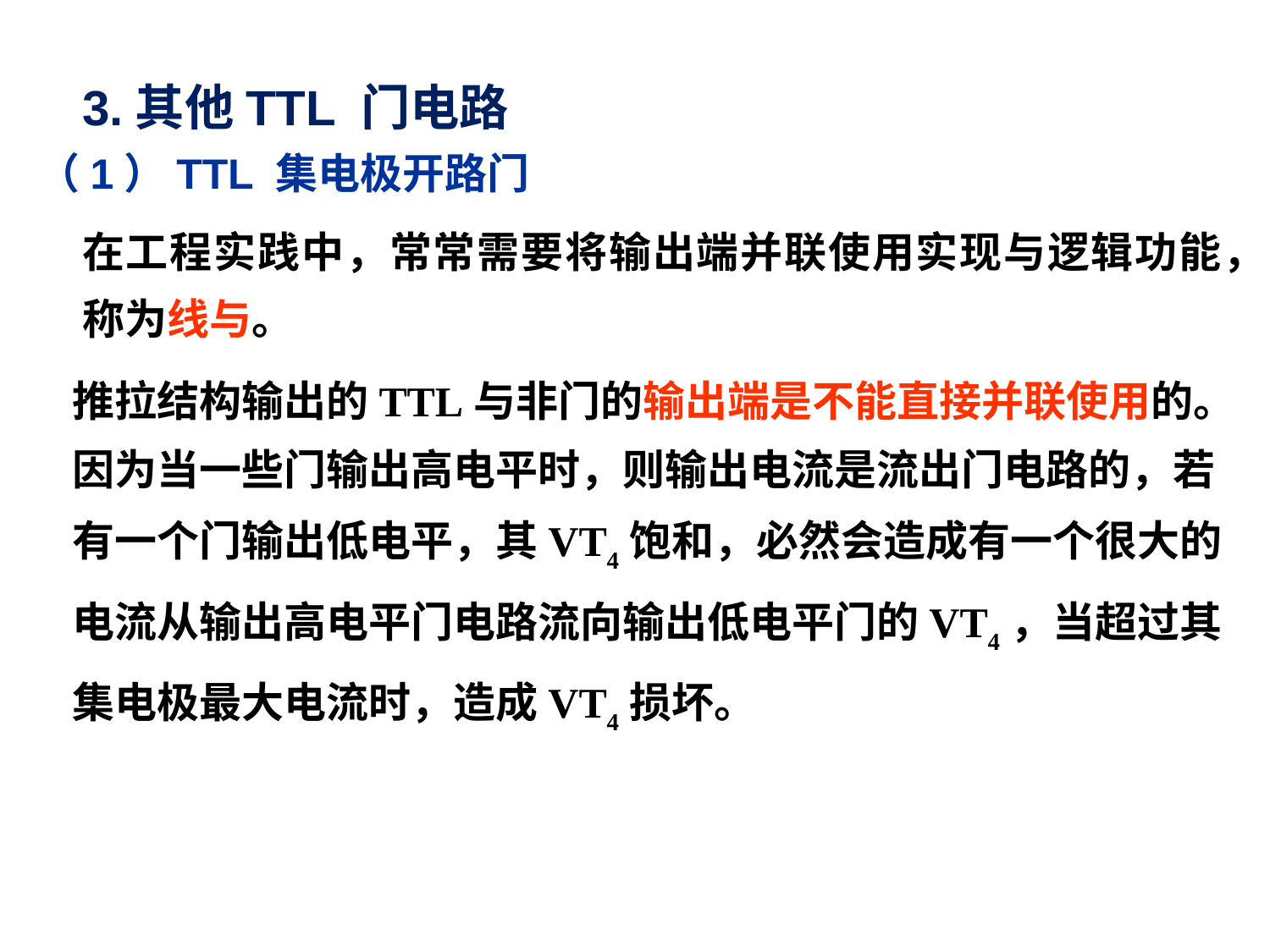

# 3.其他TTL 门电路
（1）TTL 集电极开路门
在工程实践中，常常需要将输出端并联使用实现与逻辑功能，称为线与。
推拉结构输出的TTL与非门的输出端是不能直接并联使用的。因为当一些门输出高电平时，则输出电流是流出门电路的，若有一个门输出低电平，其VT4饱和，必然会造成有一个很大的电流从输出高电平门电路流向输出低电平门的VT4，当超过其集电极最大电流时，造成VT4损坏。